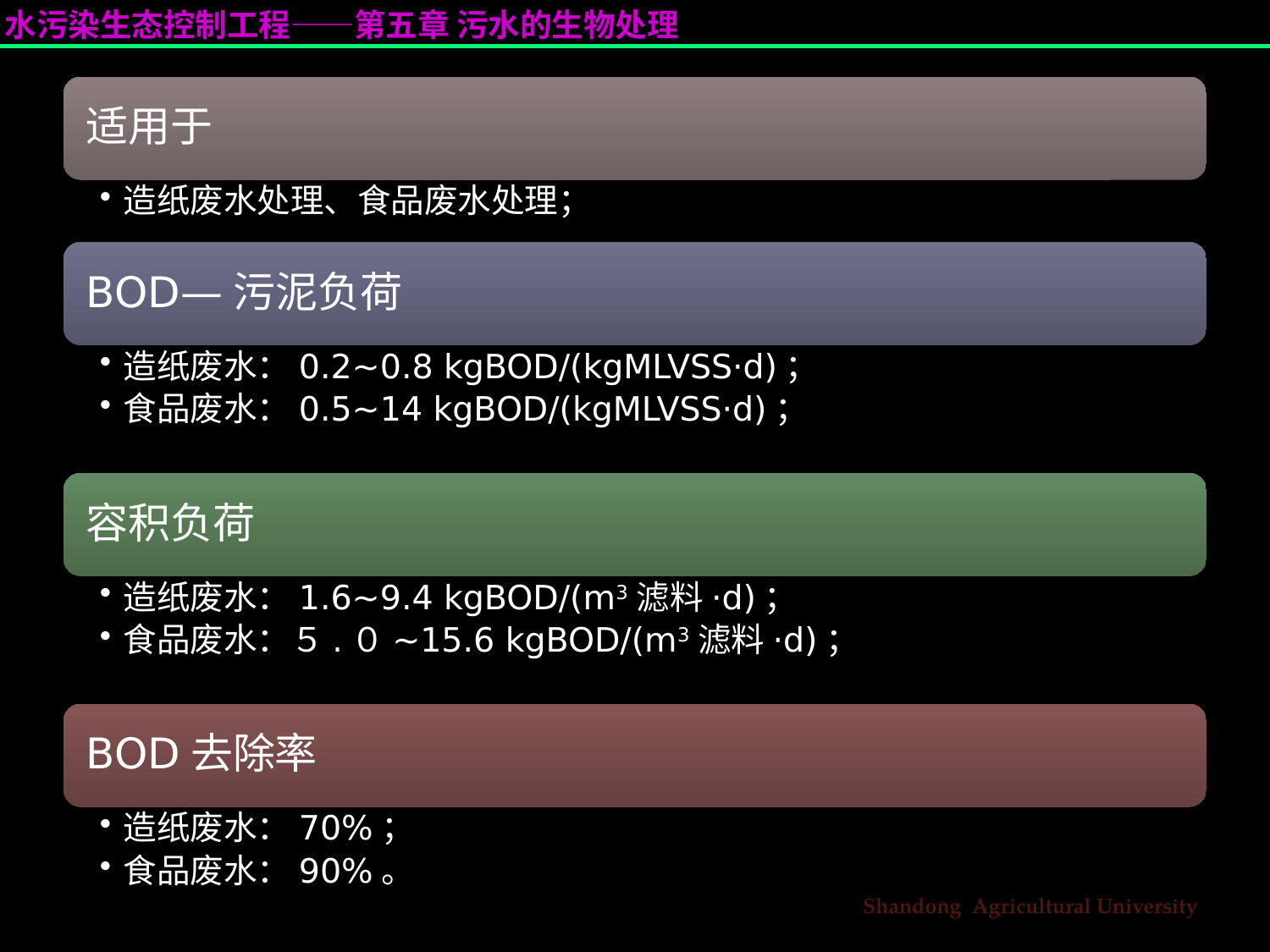

适用于
造纸废水处理、食品废水处理；
BOD—污泥负荷
造纸废水：0.2~0.8 kgBOD/(kgMLVSS·d)；
食品废水：0.5~14 kgBOD/(kgMLVSS·d)；
容积负荷
造纸废水：1.6~9.4 kgBOD/(m3滤料·d)；
食品废水：５.０~15.6 kgBOD/(m3滤料·d)；
BOD去除率
造纸废水：70%；
食品废水：90%。